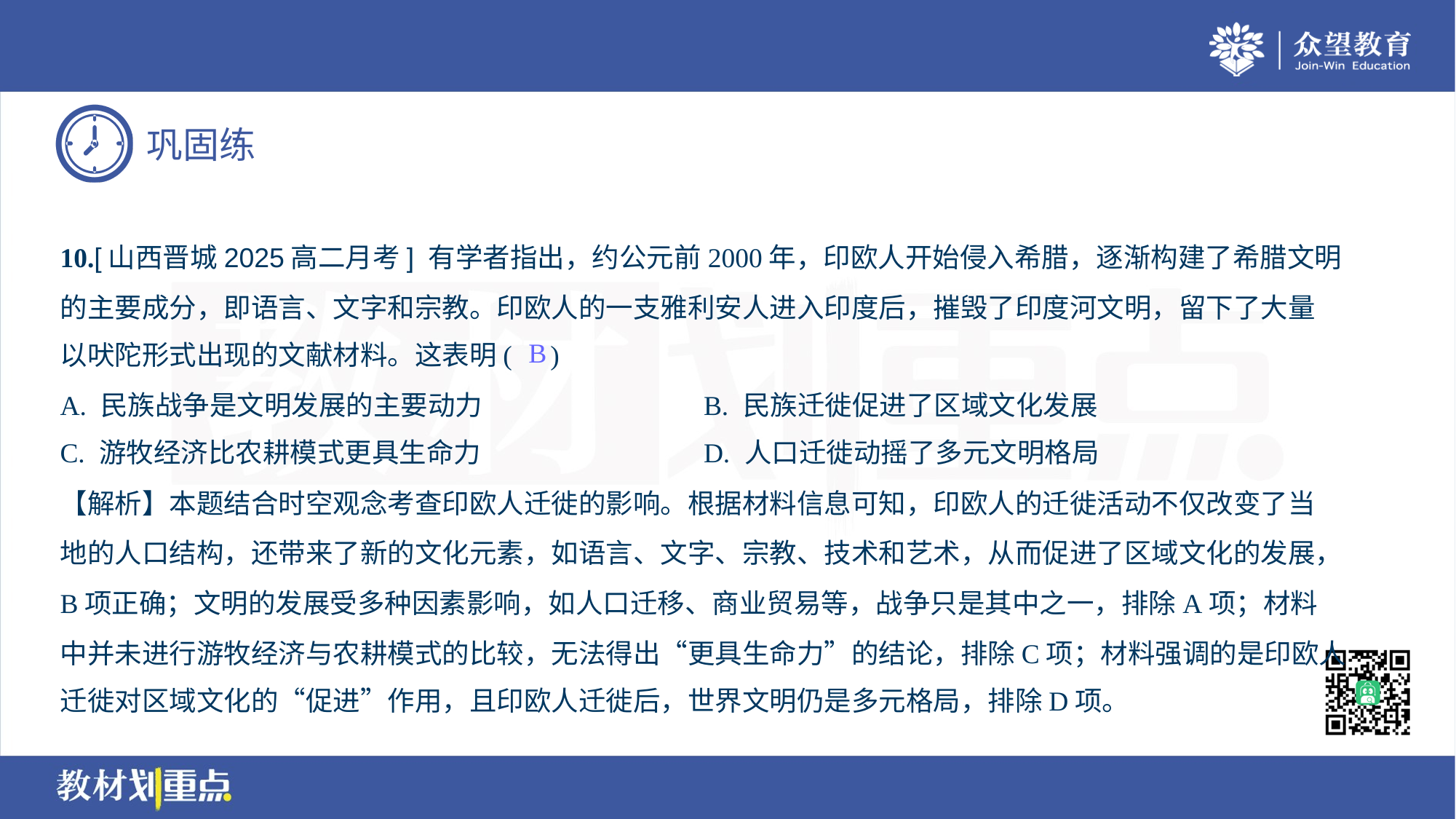

10.[山西晋城2025高二月考] 有学者指出，约公元前2000年，印欧人开始侵入希腊，逐渐构建了希腊文明
的主要成分，即语言、文字和宗教。印欧人的一支雅利安人进入印度后，摧毁了印度河文明，留下了大量
以吠陀形式出现的文献材料。这表明(     )
B
A. 民族战争是文明发展的主要动力	B. 民族迁徙促进了区域文化发展
C. 游牧经济比农耕模式更具生命力	D. 人口迁徙动摇了多元文明格局
【解析】本题结合时空观念考查印欧人迁徙的影响。根据材料信息可知，印欧人的迁徙活动不仅改变了当
地的人口结构，还带来了新的文化元素，如语言、文字、宗教、技术和艺术，从而促进了区域文化的发展，
B项正确；文明的发展受多种因素影响，如人口迁移、商业贸易等，战争只是其中之一，排除A项；材料
中并未进行游牧经济与农耕模式的比较，无法得出“更具生命力”的结论，排除C项；材料强调的是印欧人
迁徙对区域文化的“促进”作用，且印欧人迁徙后，世界文明仍是多元格局，排除D项。